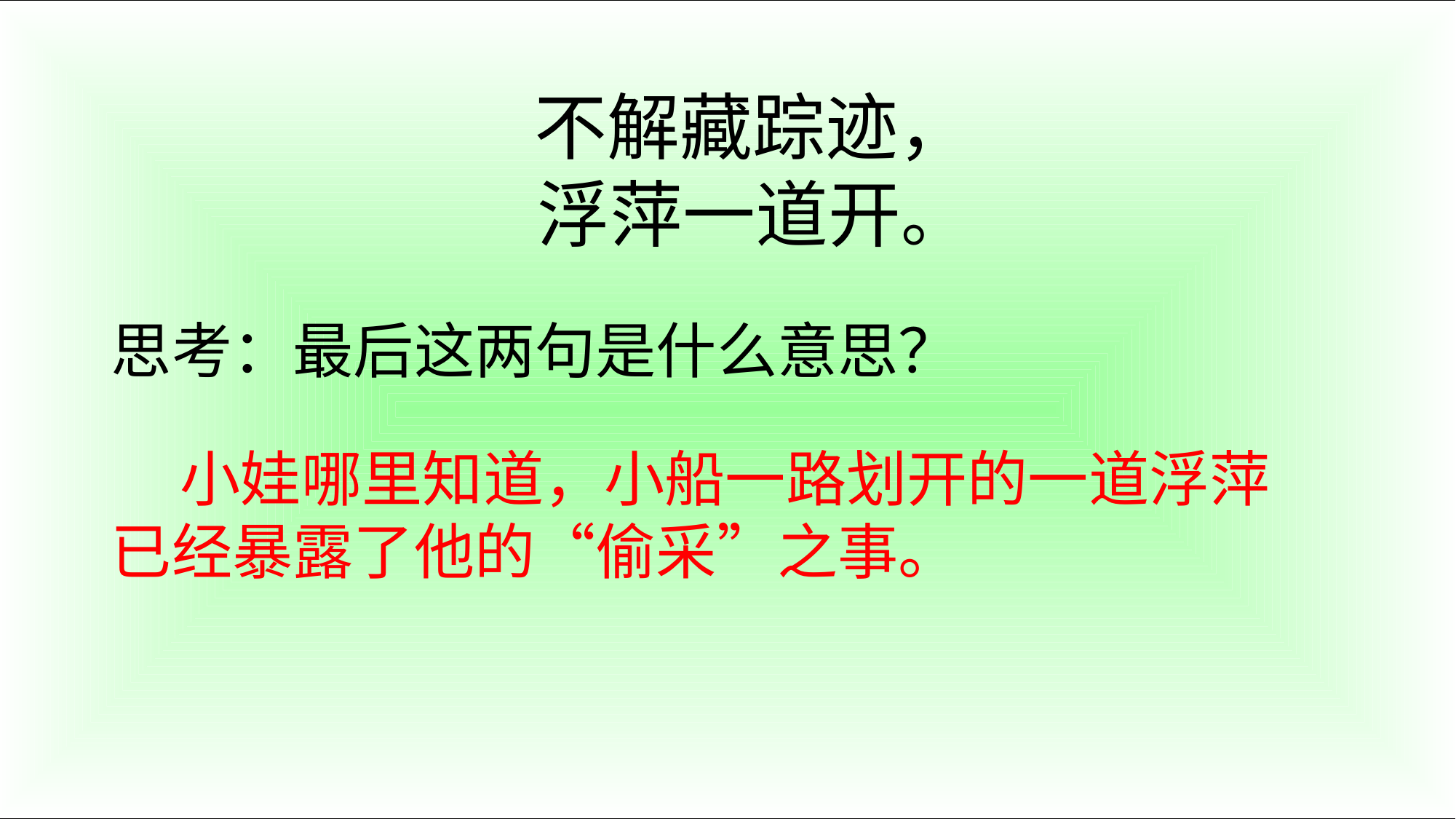

不解藏踪迹，
  浮萍一道开。
思考：最后这两句是什么意思？
    小娃哪里知道，小船一路划开的一道浮萍已经暴露了他的“偷采”之事。